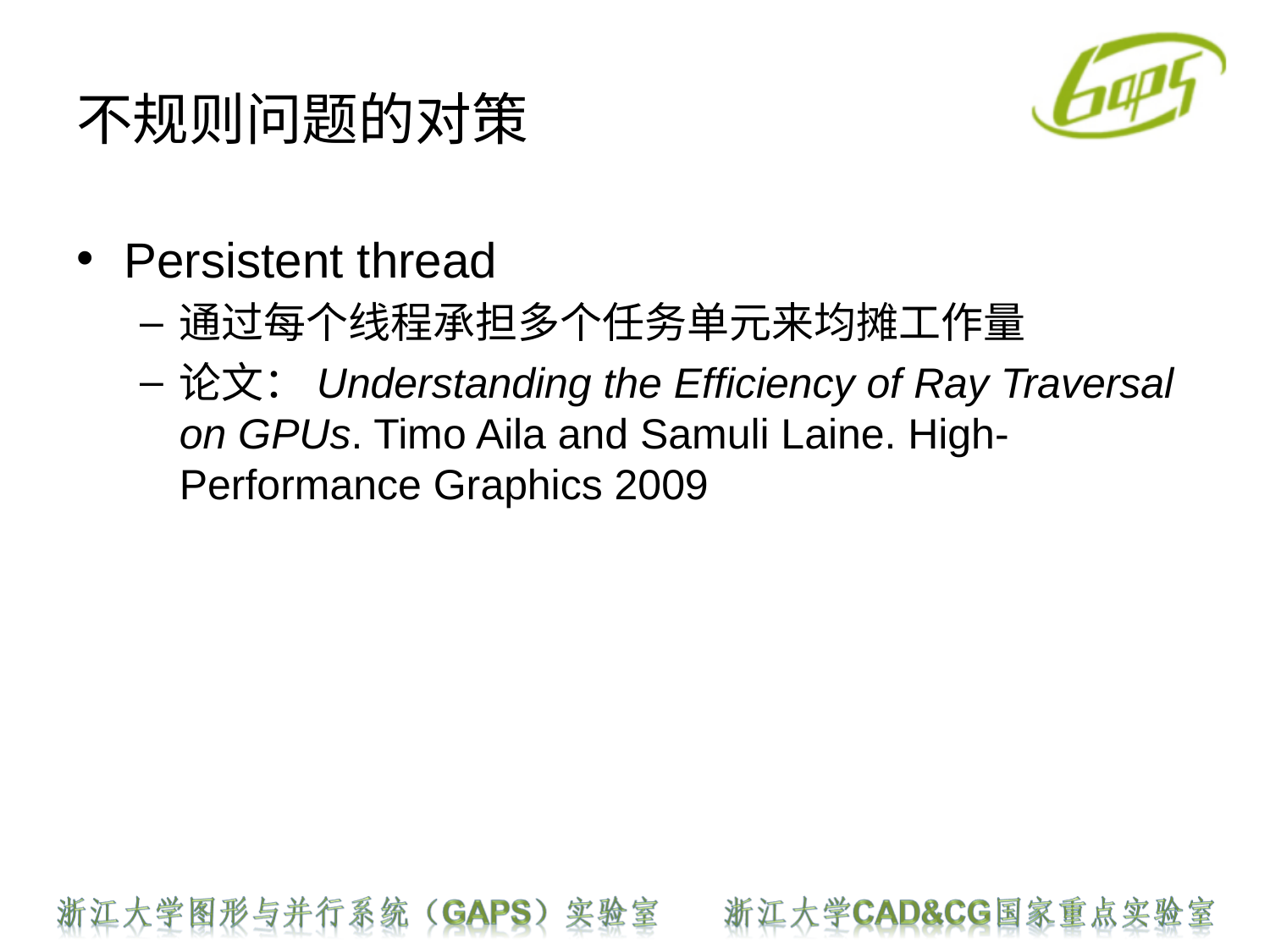

# 不规则问题的对策
Persistent thread
通过每个线程承担多个任务单元来均摊工作量
论文：Understanding the Efficiency of Ray Traversal on GPUs. Timo Aila and Samuli Laine. High-Performance Graphics 2009